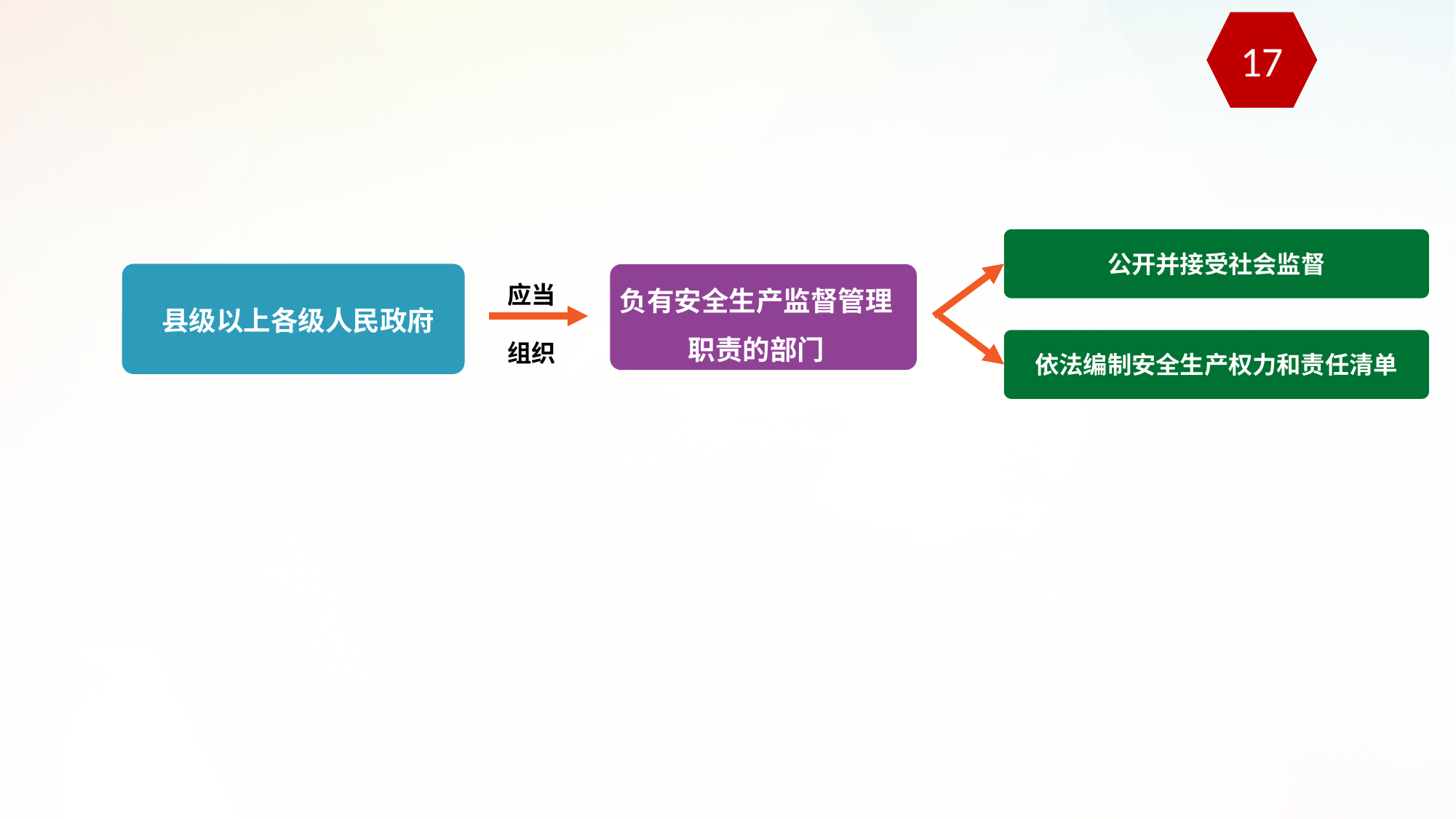

17
公开并接受社会监督
应当
组织
负有安全生产监督管理职责的部门

县级以上各级人民政府

依法编制安全生产权力和责任清单